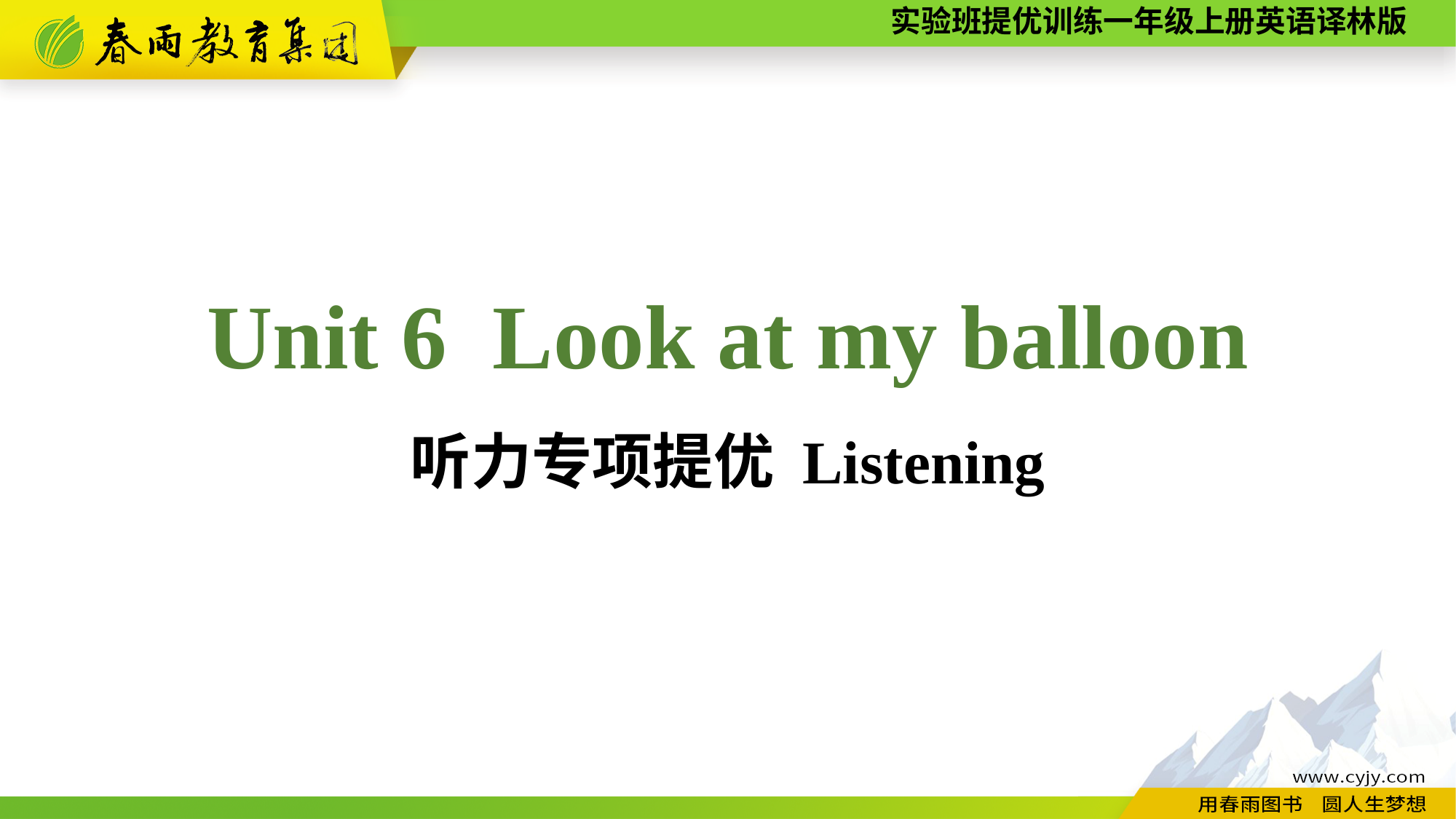

Unit 6  Look at my balloon
听力专项提优 Listening